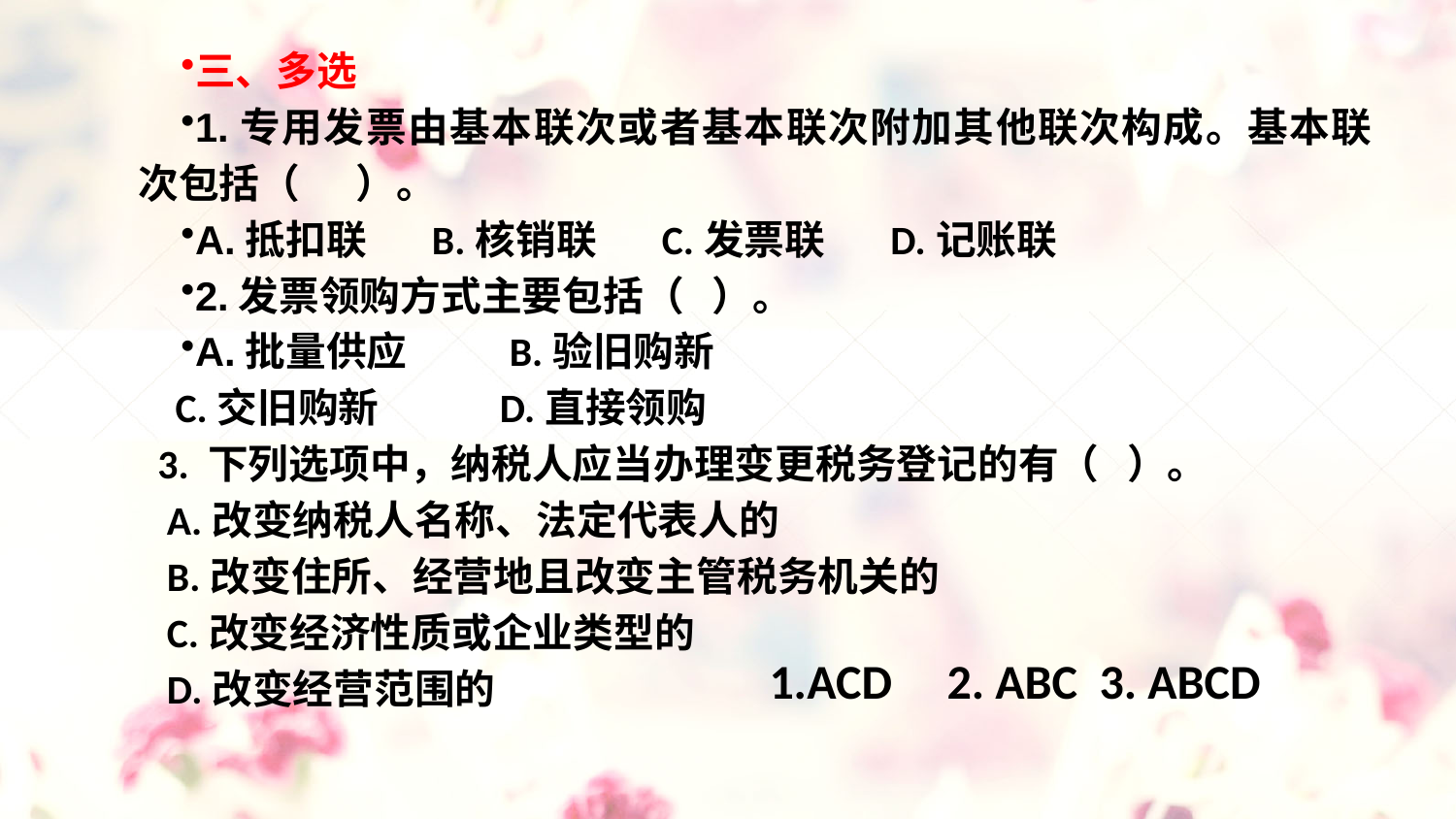

#
三、多选
1.专用发票由基本联次或者基本联次附加其他联次构成。基本联次包括（      ）。
A.抵扣联      B.核销联      C.发票联      D.记账联
2.发票领购方式主要包括（   ）。
A.批量供应          B.验旧购新
    C.交旧购新            D.直接领购
        3. 下列选项中，纳税人应当办理变更税务登记的有（   ）。
         A.改变纳税人名称、法定代表人的
         B.改变住所、经营地且改变主管税务机关的
         C.改变经济性质或企业类型的
         D.改变经营范围的

1.ACD     2. ABC  3. ABCD